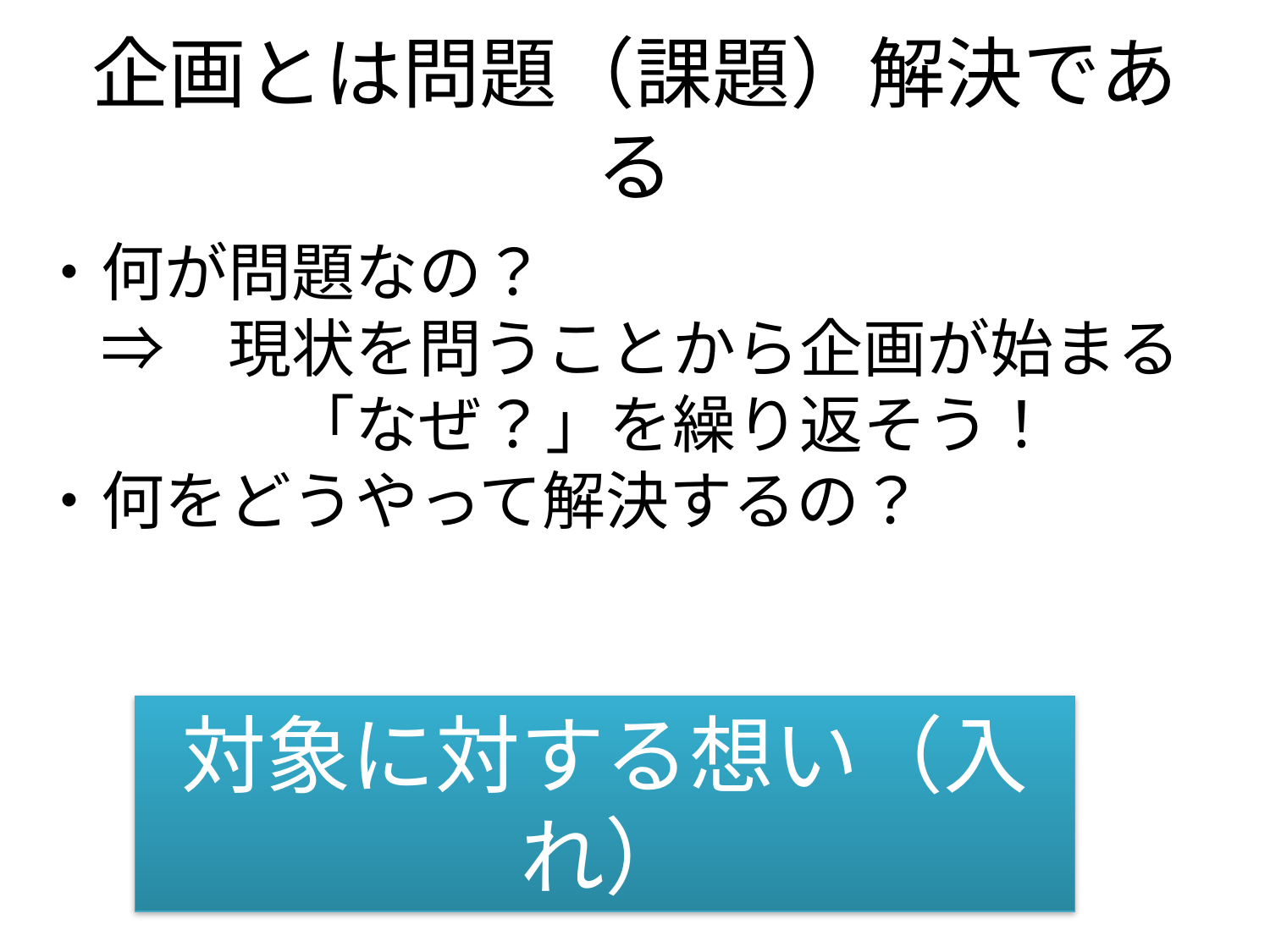

# 企画とは問題（課題）解決である
・何が問題なの？
　⇒　現状を問うことから企画が始まる
　　　　「なぜ？」を繰り返そう！
・何をどうやって解決するの？
対象に対する想い（入れ）